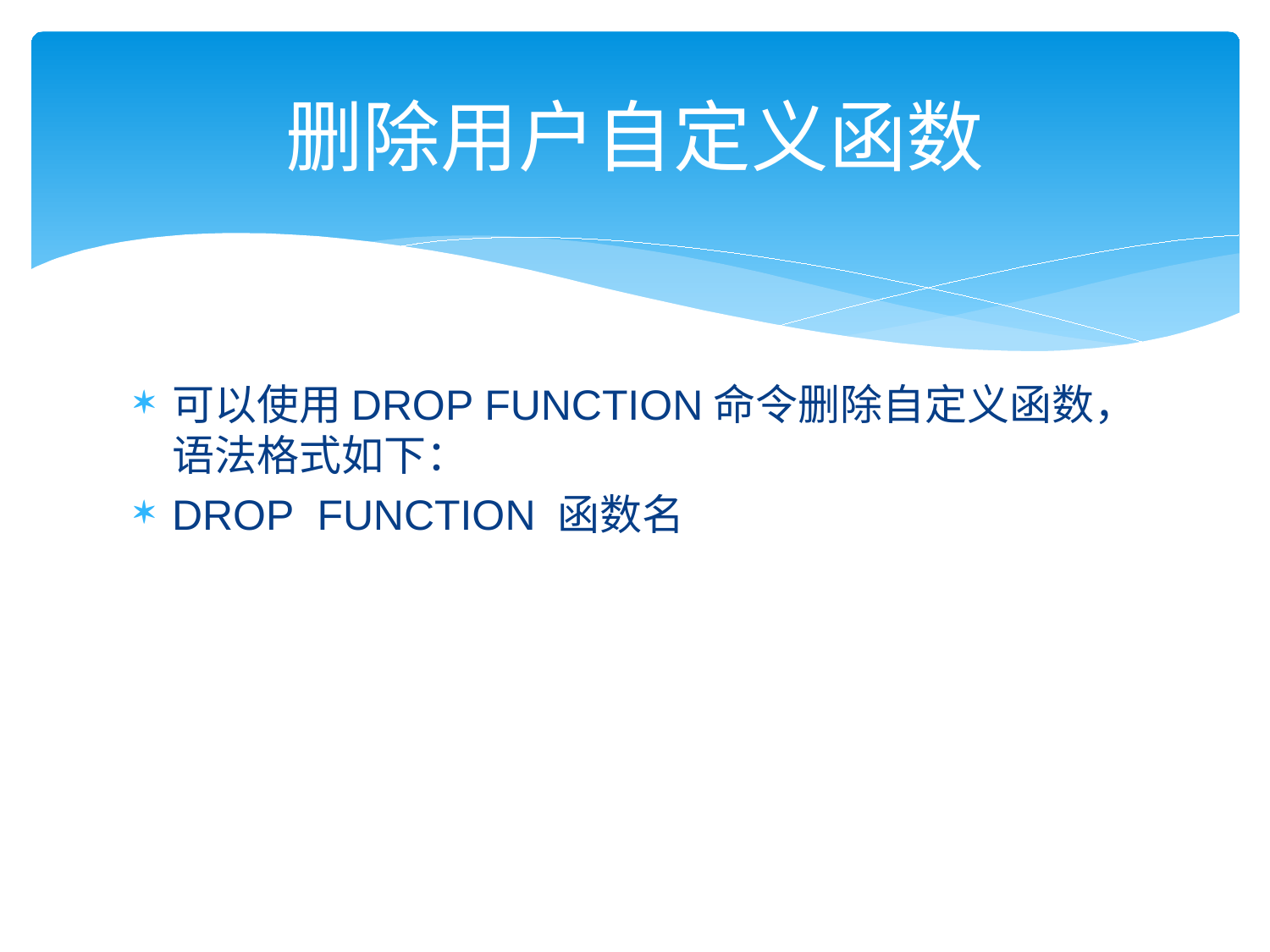

# 删除用户自定义函数
可以使用DROP FUNCTION命令删除自定义函数，语法格式如下：
DROP  FUNCTION 函数名